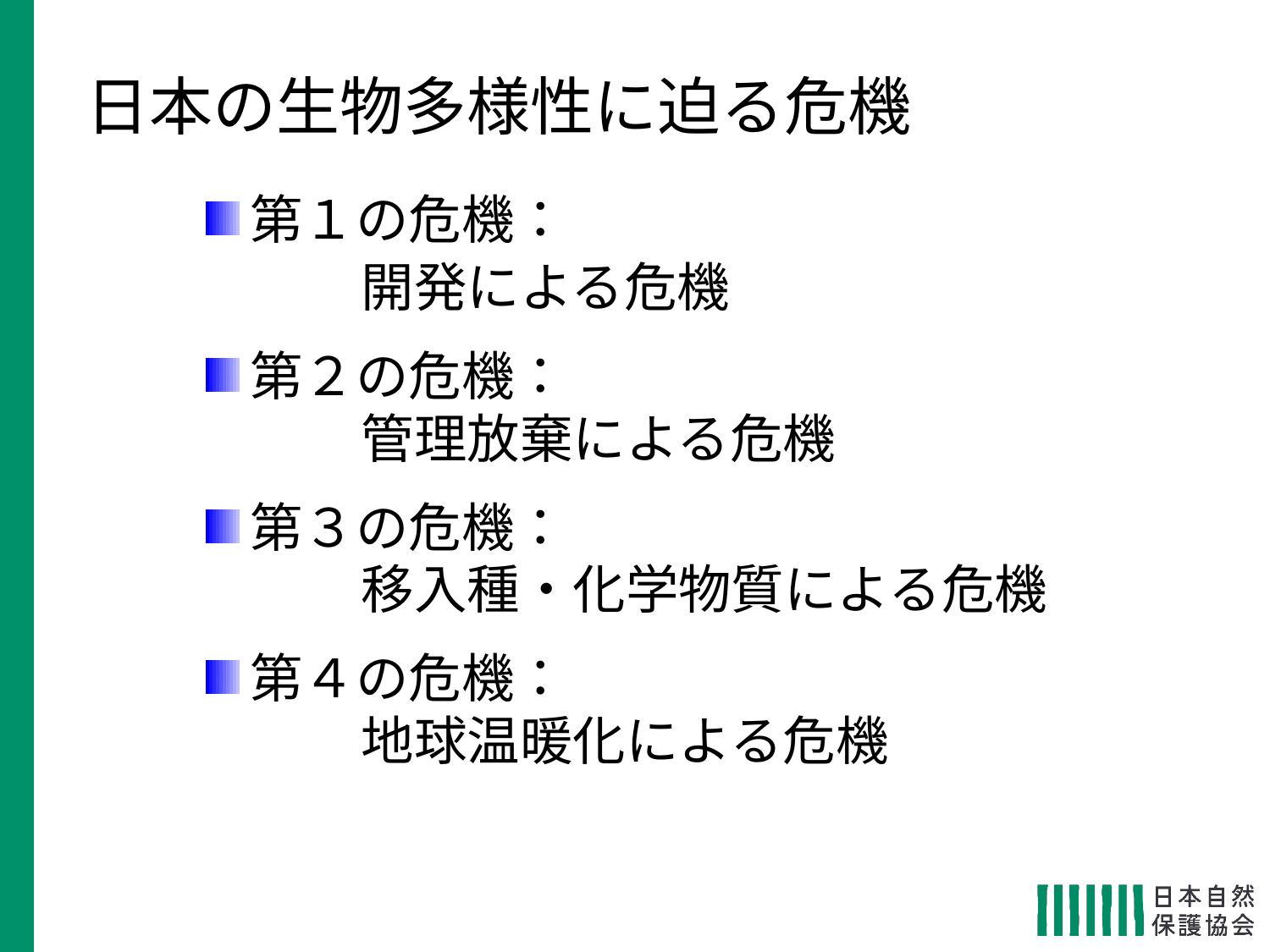

日本の生物多様性に迫る危機
第１の危機：
　　　開発による危機
第２の危機：
　　　管理放棄による危機
第３の危機：
　　　移入種・化学物質による危機
第４の危機：
　　　地球温暖化による危機